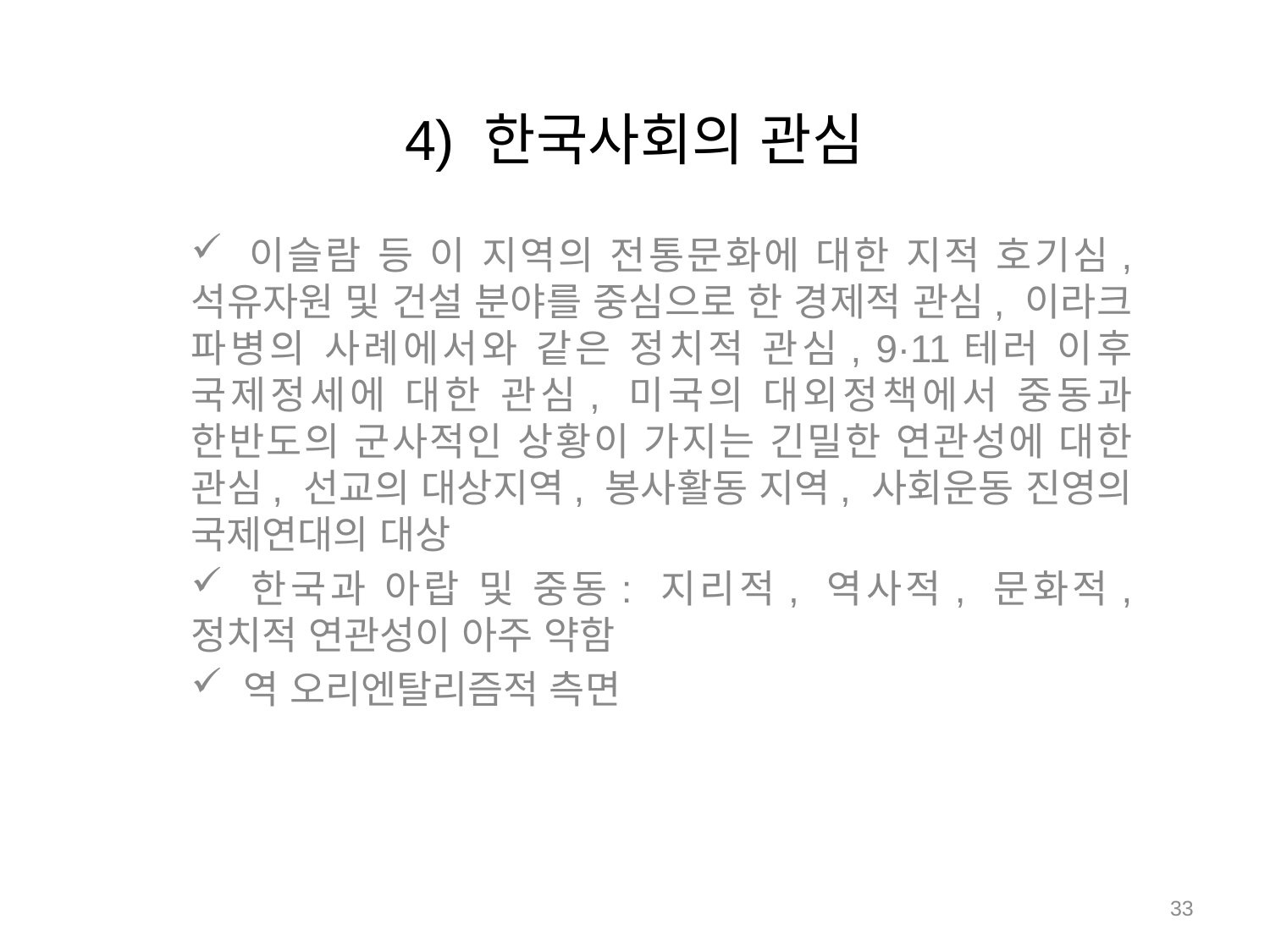

# 4) 한국사회의 관심

 이슬람 등 이 지역의 전통문화에 대한 지적 호기심, 석유자원 및 건설 분야를 중심으로 한 경제적 관심, 이라크 파병의 사례에서와 같은 정치적 관심, 9·11테러 이후 국제정세에 대한 관심, 미국의 대외정책에서 중동과 한반도의 군사적인 상황이 가지는 긴밀한 연관성에 대한 관심, 선교의 대상지역, 봉사활동 지역, 사회운동 진영의 국제연대의 대상
 한국과 아랍 및 중동: 지리적, 역사적, 문화적, 정치적 연관성이 아주 약함
 역 오리엔탈리즘적 측면

33